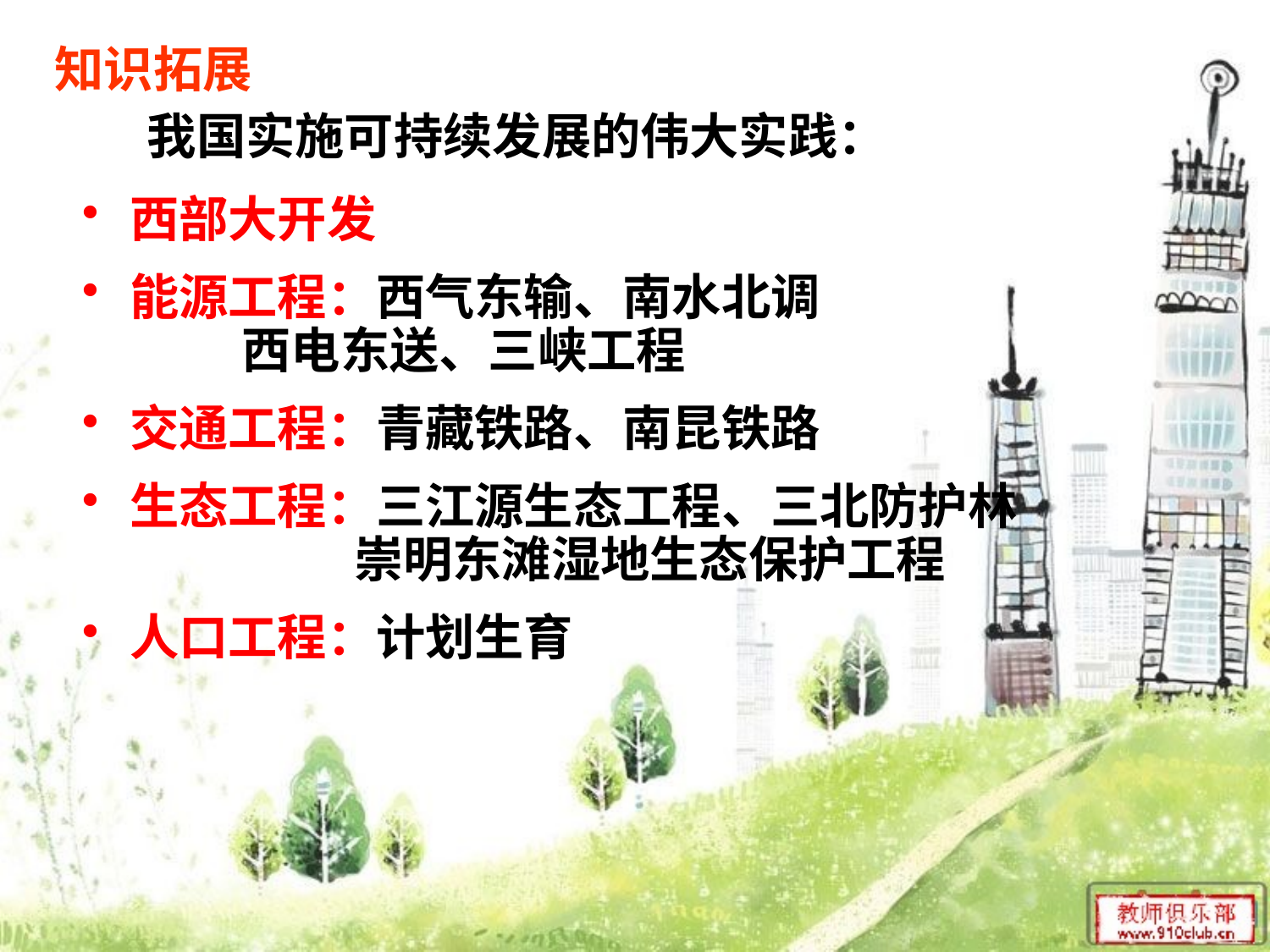

知识拓展
   我国实施可持续发展的伟大实践：
西部大开发
能源工程：西气东输、南水北调
          西电东送、三峡工程
交通工程：青藏铁路、南昆铁路
生态工程：三江源生态工程、三北防护林                                 崇明东滩湿地生态保护工程
人口工程：计划生育